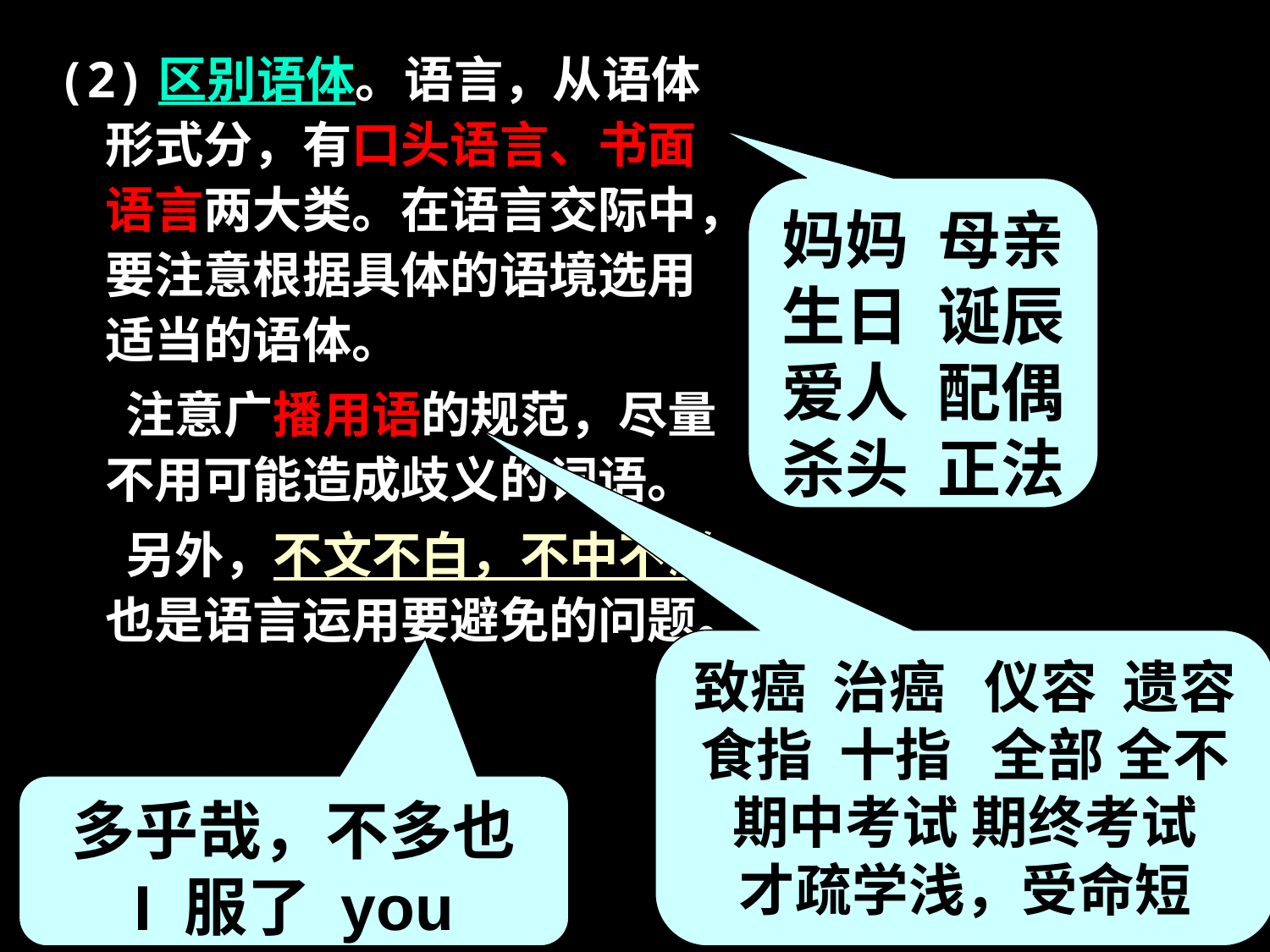

(2)区别语体。语言，从语体形式分，有口头语言、书面语言两大类。在语言交际中，要注意根据具体的语境选用适当的语体。
     注意广播用语的规范，尽量不用可能造成歧义的词语。
     另外，不文不白，不中不洋也是语言运用要避免的问题。
妈妈  母亲
生日  诞辰
爱人  配偶
杀头  正法

致癌  治癌   仪容  遗容
食指  十指   全部 全不
期中考试 期终考试
才疏学浅，受命短
多乎哉，不多也
I 服了 you